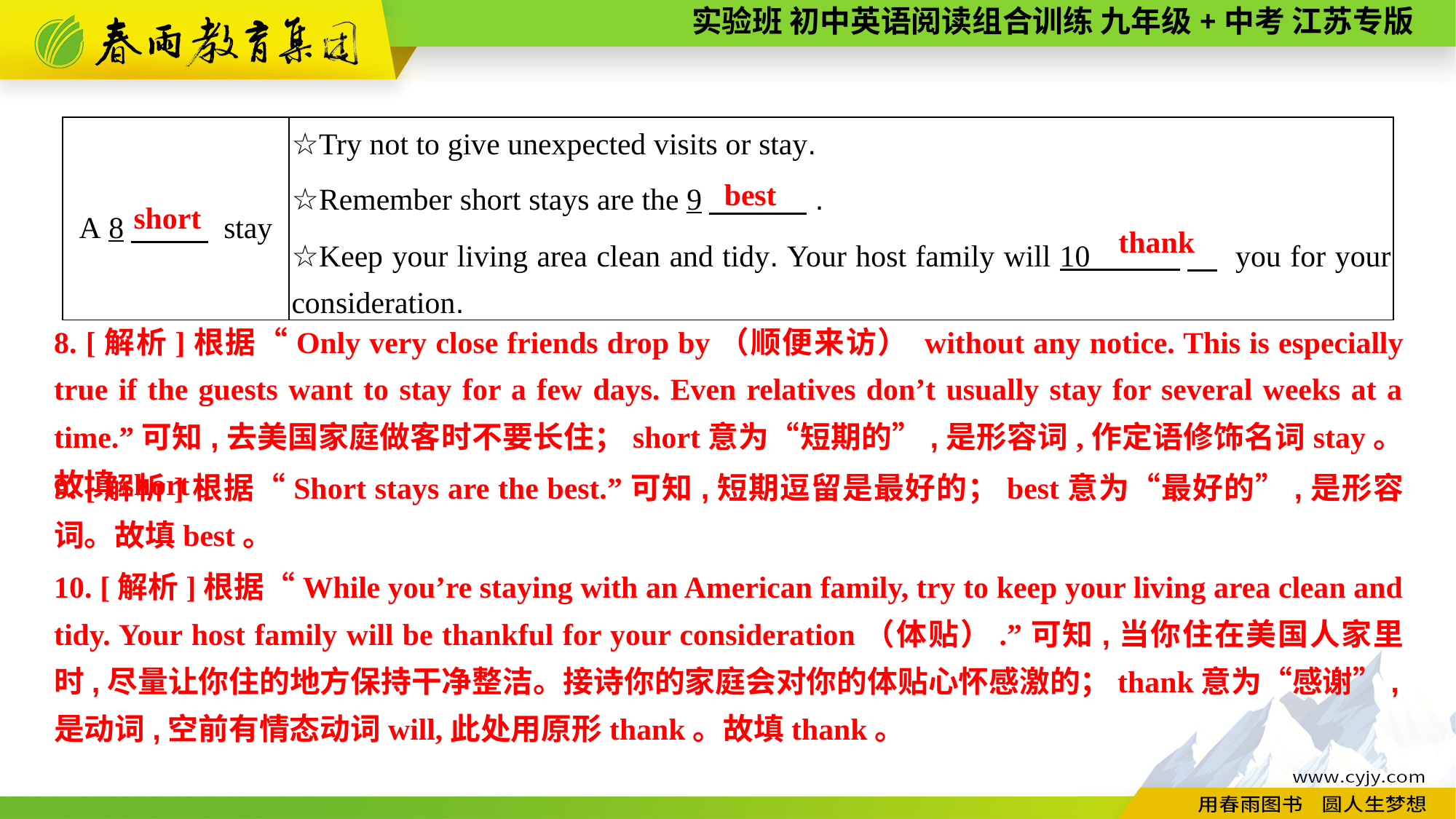

| A 8　 stay | ☆Try not to give unexpected visits or stay. ☆Remember short stays are the 9　 . ☆Keep your living area clean and tidy. Your host family will 10 　 you for your consideration. |
| --- | --- |
best
short
thank
8. [解析]根据“Only very close friends drop by（顺便来访） without any notice. This is especially true if the guests want to stay for a few days. Even relatives don’t usually stay for several weeks at a time.”可知,去美国家庭做客时不要长住；short意为“短期的”,是形容词,作定语修饰名词stay。故填short。
9. [解析]根据“Short stays are the best.”可知,短期逗留是最好的；best意为“最好的”,是形容词。故填best。
10. [解析]根据“While you’re staying with an American family, try to keep your living area clean and tidy. Your host family will be thankful for your consideration（体贴）.”可知,当你住在美国人家里时,尽量让你住的地方保持干净整洁。接诗你的家庭会对你的体贴心怀感激的；thank意为“感谢”,是动词,空前有情态动词will,此处用原形thank。故填thank。